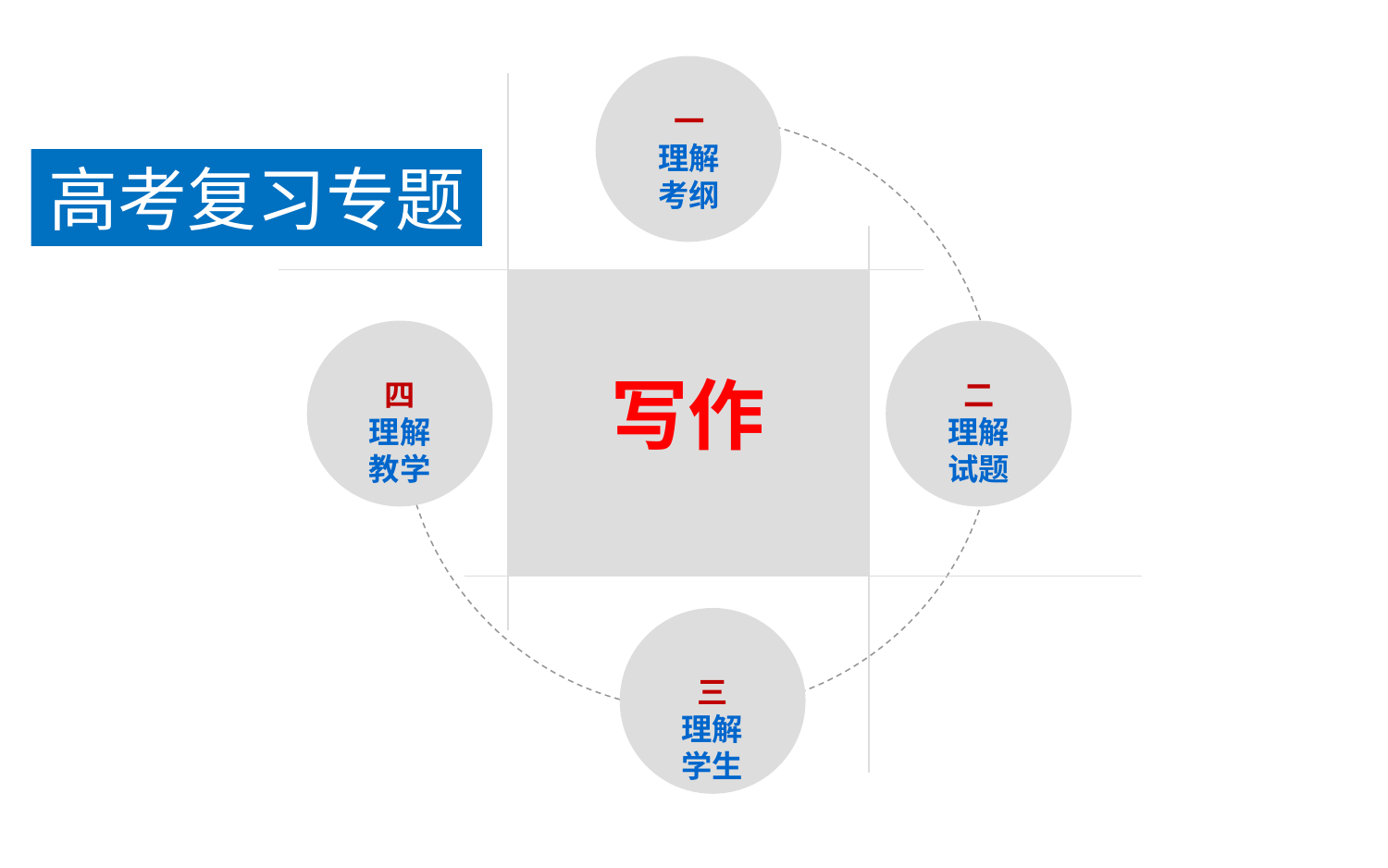

一
理解
考纲

高考复习专题

写作
四
理解
教学
二
理解
试题

三
理解
学生